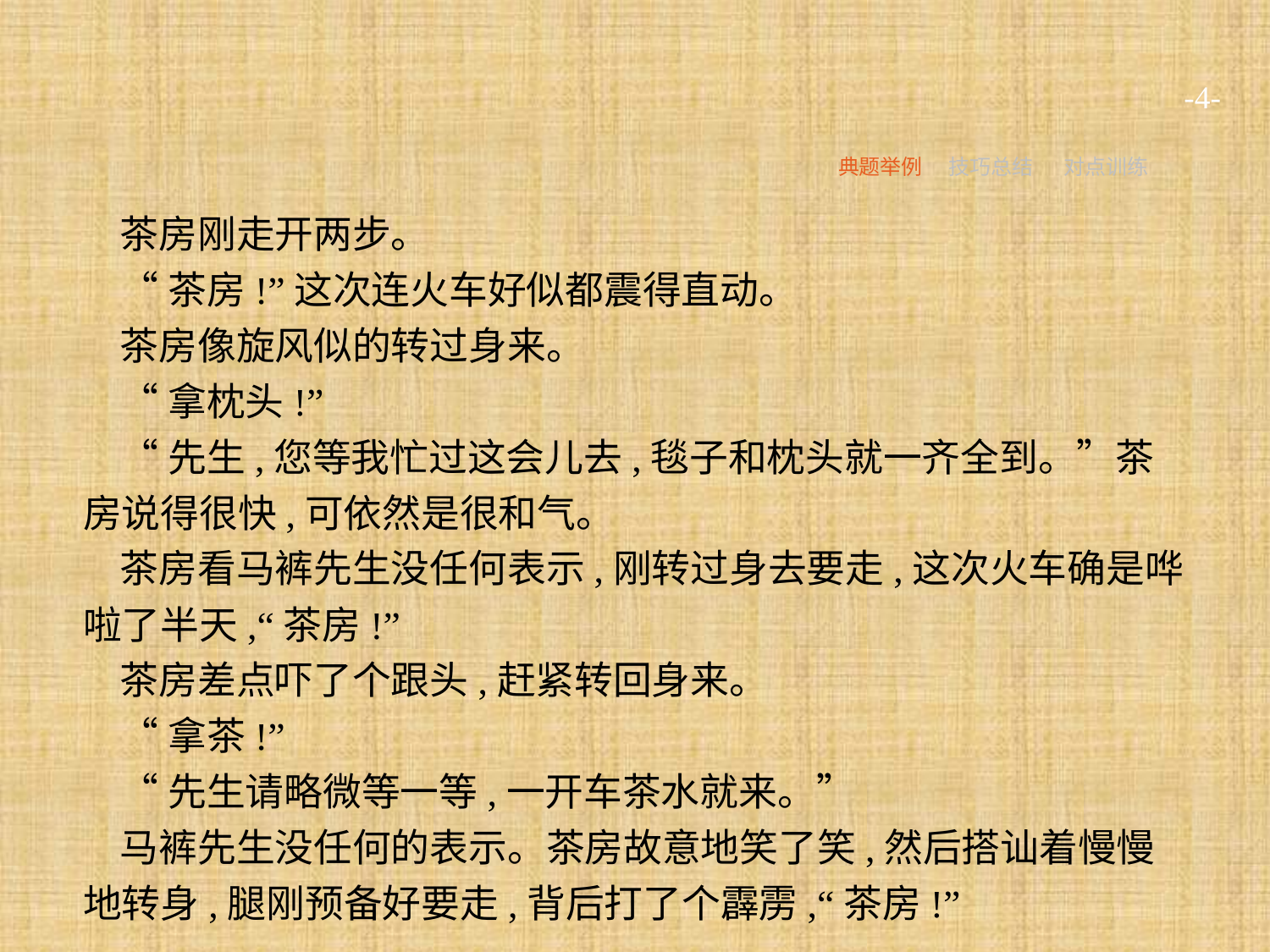

-4-
典题举例
技巧总结
对点训练
茶房刚走开两步。
“茶房!”这次连火车好似都震得直动。
茶房像旋风似的转过身来。
“拿枕头!”
“先生,您等我忙过这会儿去,毯子和枕头就一齐全到。”茶房说得很快,可依然是很和气。
茶房看马裤先生没任何表示,刚转过身去要走,这次火车确是哗啦了半天,“茶房!”
茶房差点吓了个跟头,赶紧转回身来。
“拿茶!”
“先生请略微等一等,一开车茶水就来。”
马裤先生没任何的表示。茶房故意地笑了笑,然后搭讪着慢慢地转身,腿刚预备好要走,背后打了个霹雳,“茶房!”